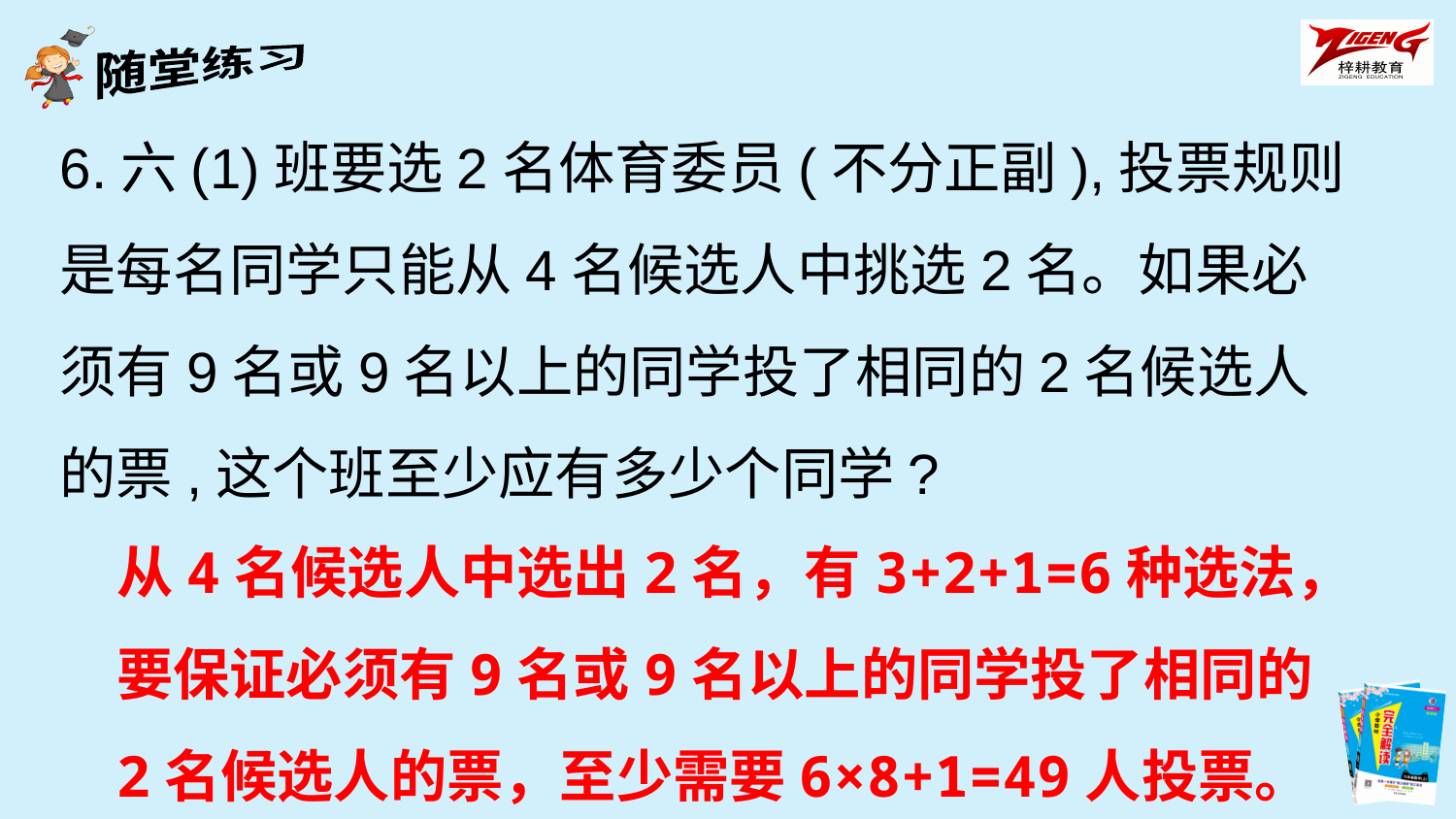

6.六(1)班要选2名体育委员(不分正副),投票规则是每名同学只能从4名候选人中挑选2名。如果必须有9名或9名以上的同学投了相同的2名候选人的票,这个班至少应有多少个同学?
从4名候选人中选出2名，有3+2+1=6种选法，要保证必须有9名或9名以上的同学投了相同的2名候选人的票，至少需要6×8+1=49人投票。